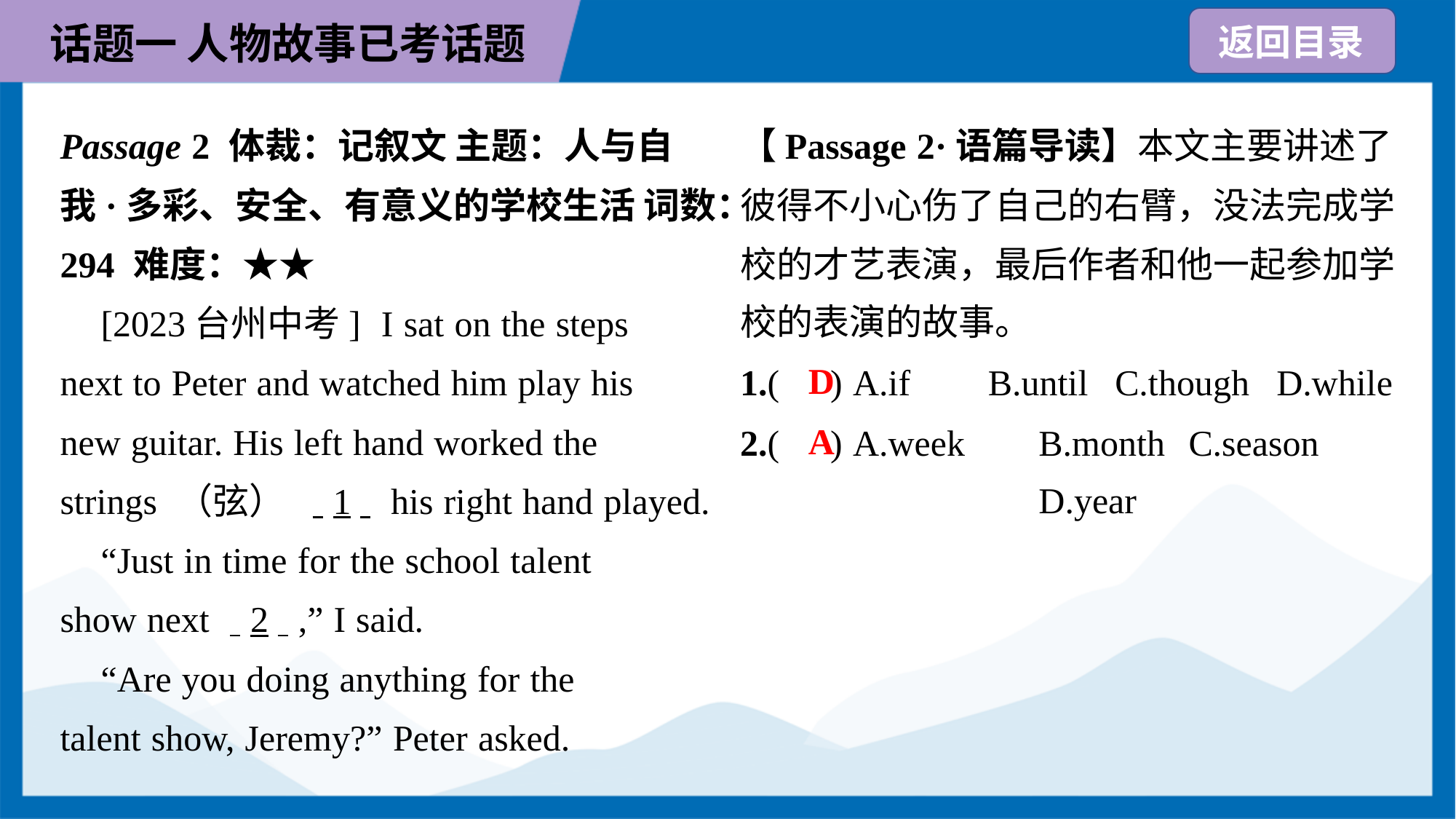

【Passage 2·语篇导读】本文主要讲述了
彼得不小心伤了自己的右臂，没法完成学
校的才艺表演，最后作者和他一起参加学
校的表演的故事。
Passage 2 体裁：记叙文 主题：人与自
我·多彩、安全、有意义的学校生活 词数：
294 难度：★★
    [2023台州中考]  I sat on the steps
next to Peter and watched him play his
new guitar. His left hand worked the
strings （弦） . .1. . his right hand played.
    “Just in time for the school talent
show next . .2. .,” I said.
    “Are you doing anything for the
talent show, Jeremy?” Peter asked.

D
1.(     ) A.if	B.until	C.though	D.while
2.(     ) A.week	B.month	C.season
	D.year
A